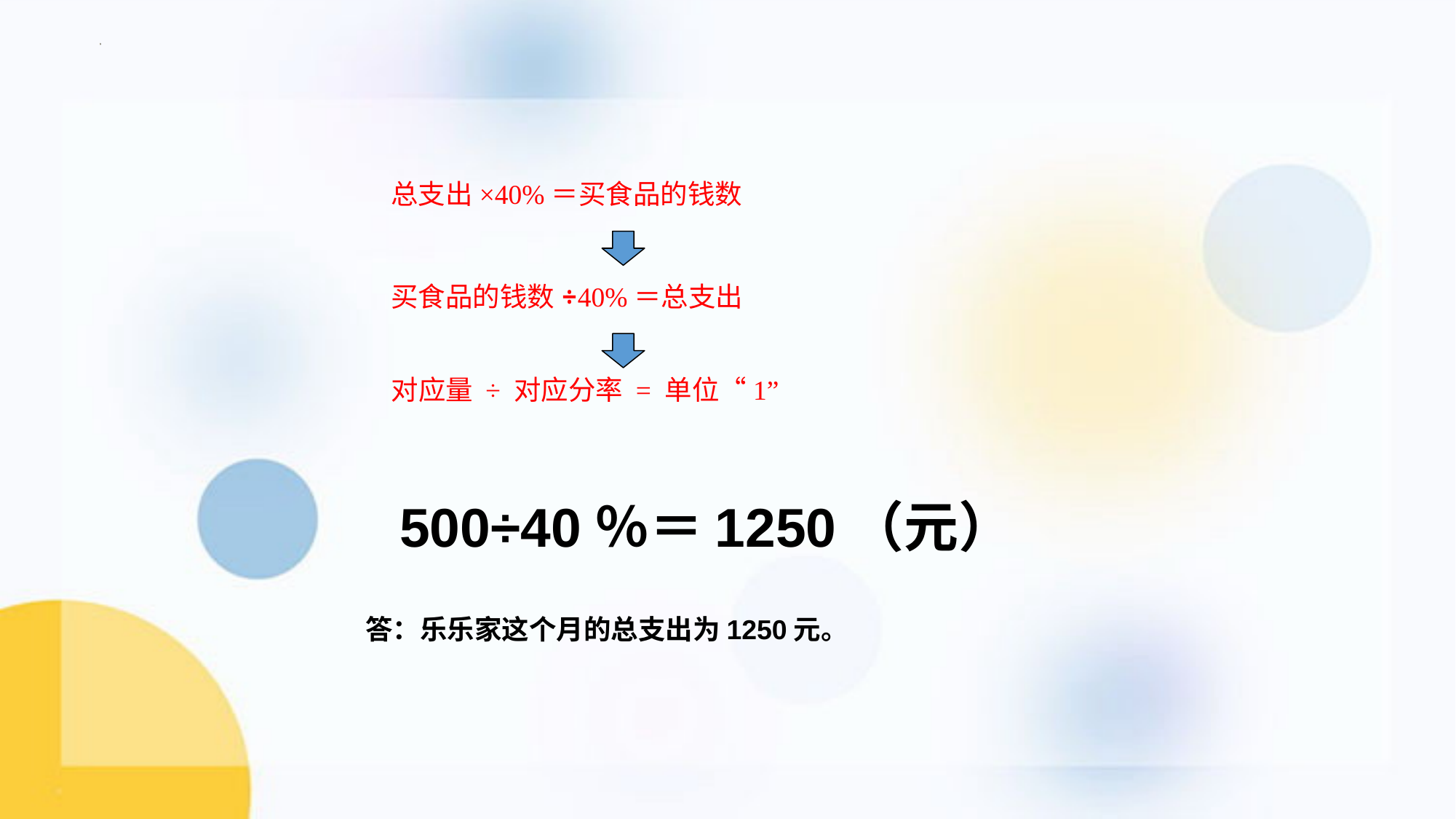

总支出×40%＝买食品的钱数

买食品的钱数÷40%＝总支出

对应量 ÷ 对应分率 = 单位“1”
500÷40％＝
1250（元）
答：乐乐家这个月的总支出为1250元。